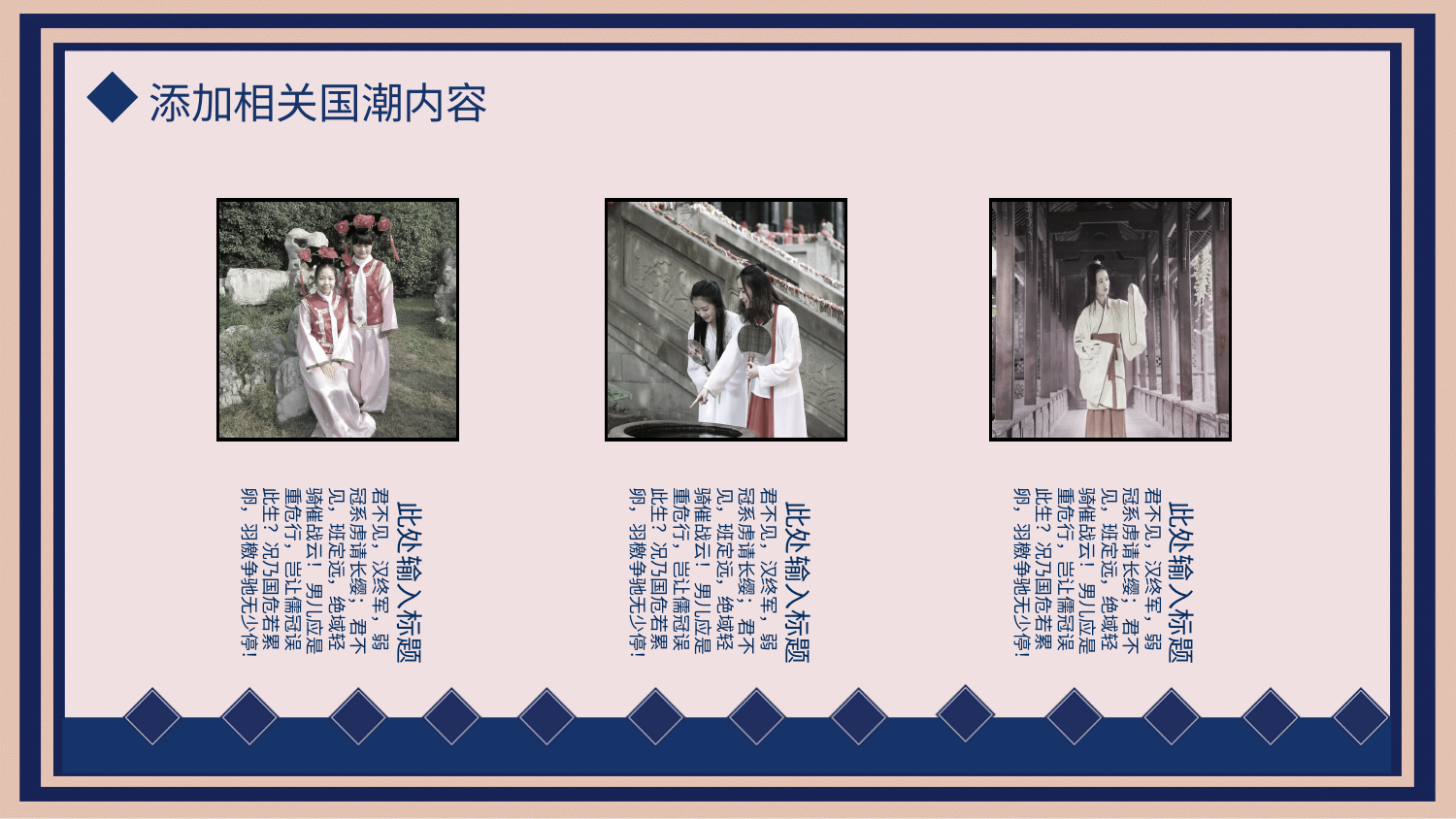

此处输入标题
 此处输入标题
 此处输入标题
君不见，汉终军，弱冠系虏请长缨； 君不见，班定远，绝域轻骑催战云！ 男儿应是重危行，岂让儒冠误此生？况乃国危若累卵，羽檄争驰无少停！
君不见，汉终军，弱冠系虏请长缨； 君不见，班定远，绝域轻骑催战云！ 男儿应是重危行，岂让儒冠误此生？况乃国危若累卵，羽檄争驰无少停！
君不见，汉终军，弱冠系虏请长缨； 君不见，班定远，绝域轻骑催战云！ 男儿应是重危行，岂让儒冠误此生？况乃国危若累卵，羽檄争驰无少停！